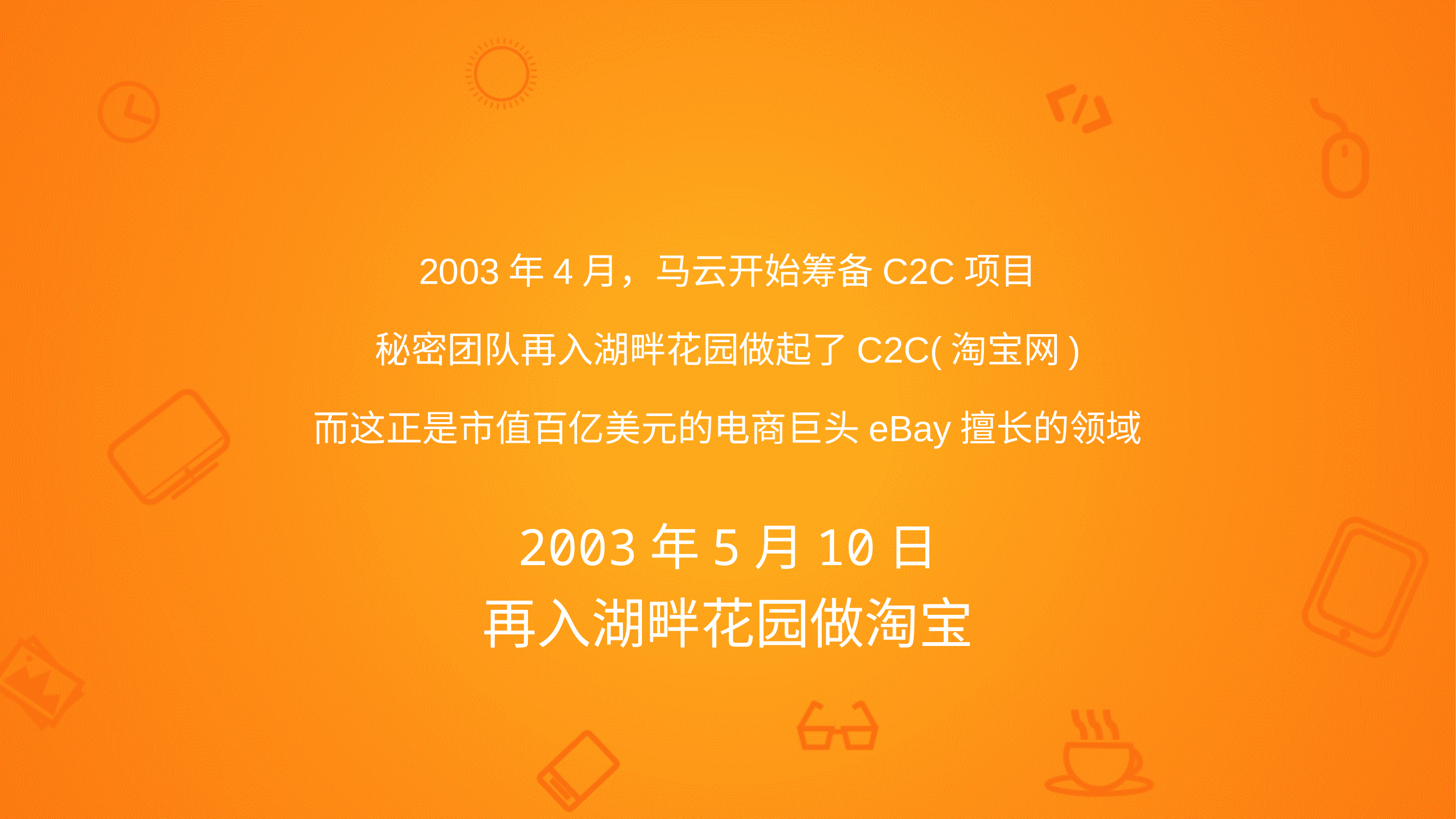

2003年4月，马云开始筹备C2C项目
秘密团队再入湖畔花园做起了C2C(淘宝网)
而这正是市值百亿美元的电商巨头eBay擅长的领域
2003年5月10日
再入湖畔花园做淘宝